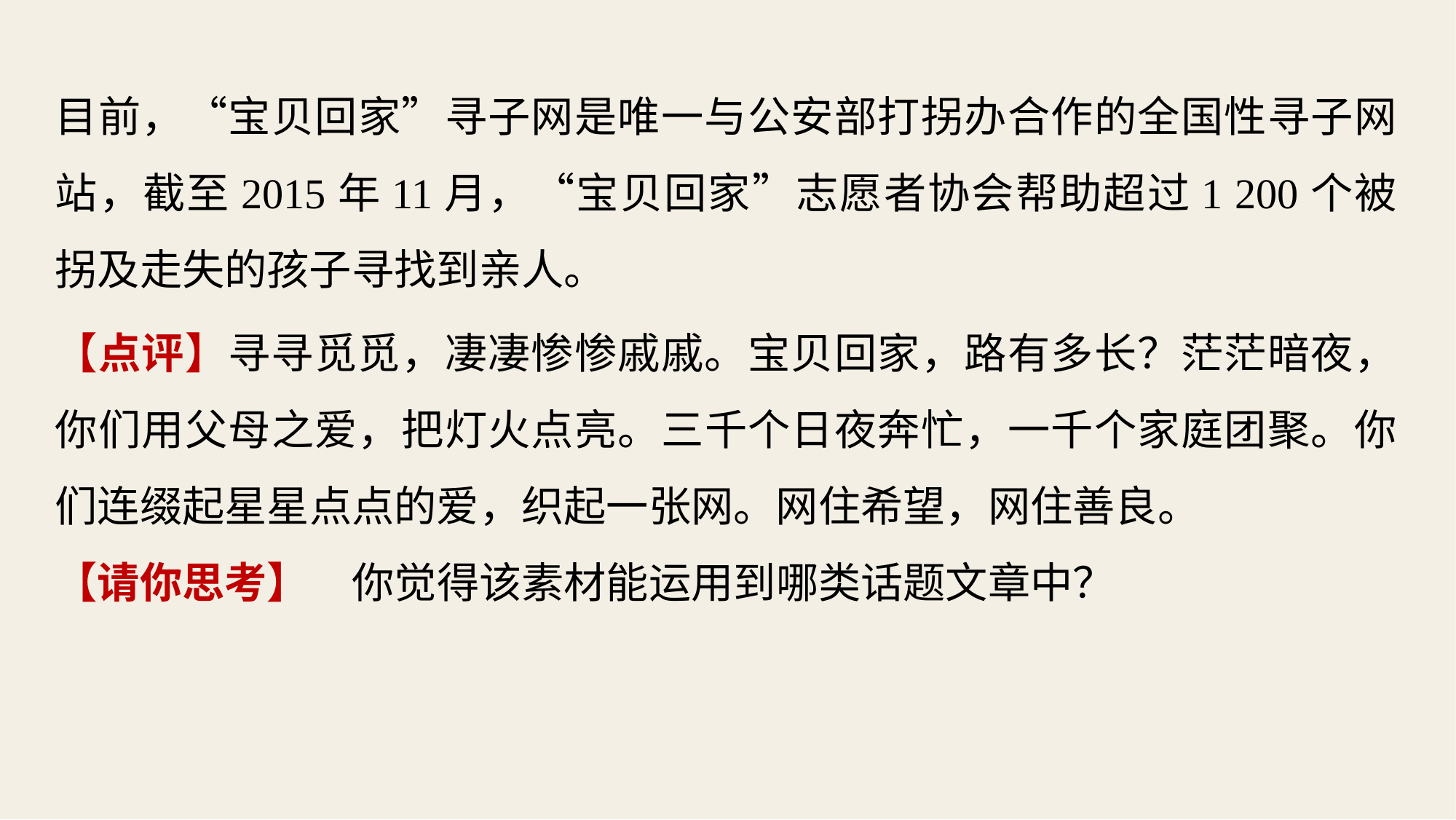

目前，“宝贝回家”寻子网是唯一与公安部打拐办合作的全国性寻子网站，截至2015年11月，“宝贝回家”志愿者协会帮助超过1 200个被拐及走失的孩子寻找到亲人。
【点评】寻寻觅觅，凄凄惨惨戚戚。宝贝回家，路有多长？茫茫暗夜，你们用父母之爱，把灯火点亮。三千个日夜奔忙，一千个家庭团聚。你们连缀起星星点点的爱，织起一张网。网住希望，网住善良。
【请你思考】　你觉得该素材能运用到哪类话题文章中？